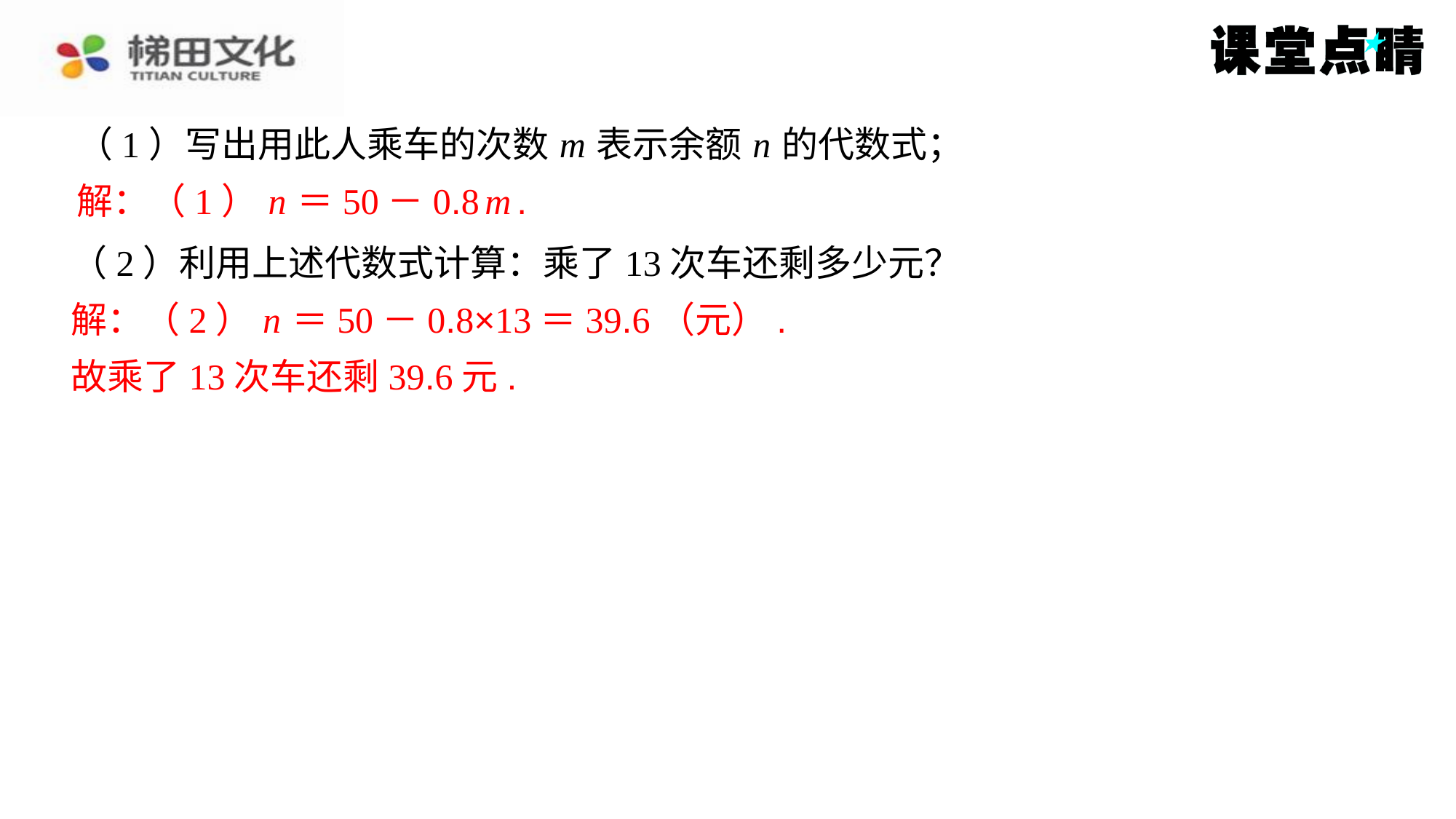

（1）写出用此人乘车的次数 m 表示余额 n 的代数式；
解：（1） n ＝50－0.8 m .
解：（1） n ＝50－0.8 m .
（2）利用上述代数式计算：乘了13次车还剩多少元？
解：（2） n ＝50－0.8×13＝39.6（元）.
故乘了13次车还剩39.6元.
解：（2） n ＝50－0.8×13＝39.6（元）.
故乘了13次车还剩39.6元.